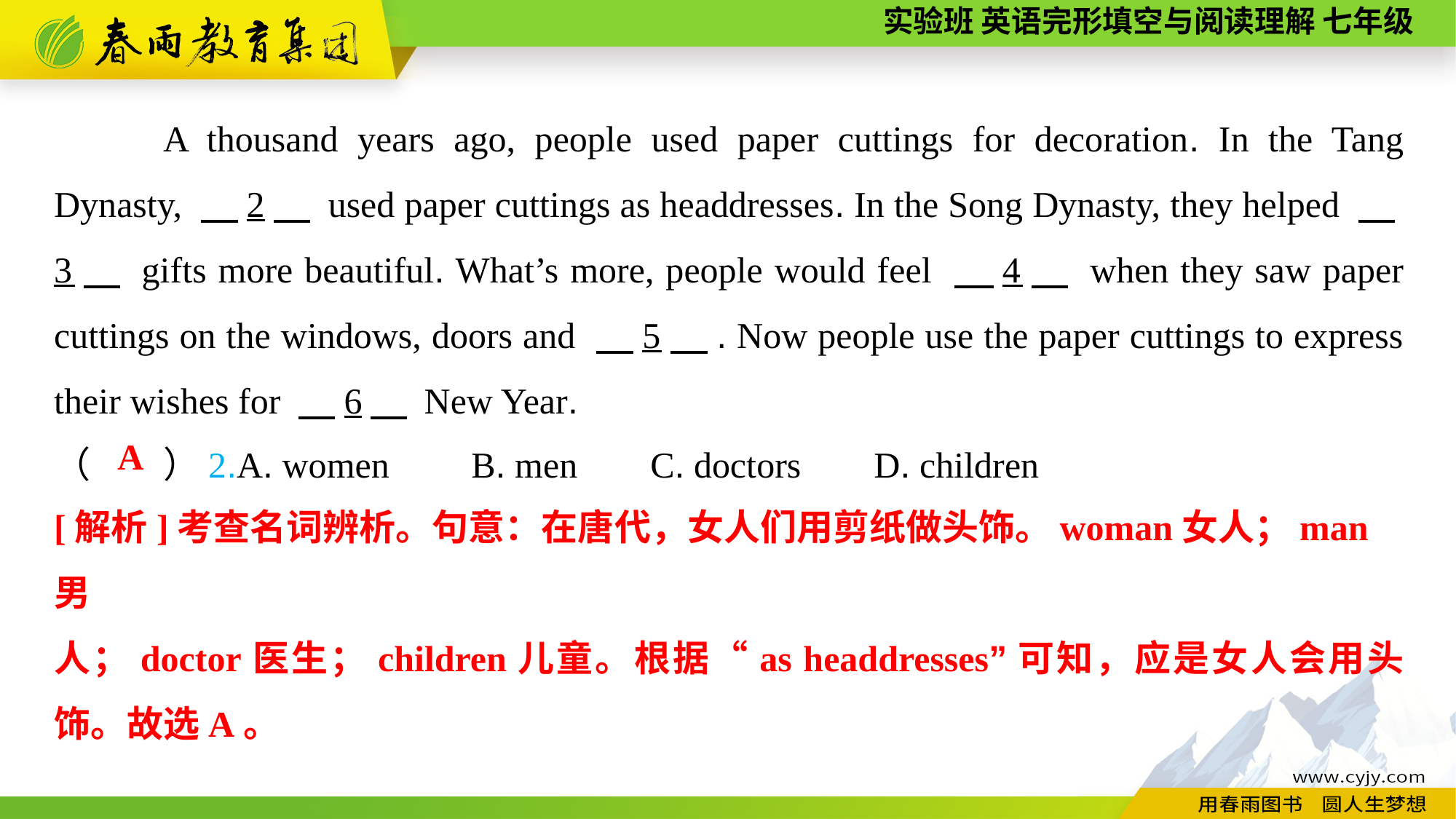

A thousand years ago, people used paper cuttings for decoration. In the Tang Dynasty, 　2　 used paper cuttings as headdresses. In the Song Dynasty, they helped 　3　 gifts more beautiful. What’s more, people would feel 　4　 when they saw paper cuttings on the windows, doors and 　5　. Now people use the paper cuttings to express their wishes for 　6　 New Year.
（　　）2.A. women         B. men        C. doctors        D. children
A
[解析]考查名词辨析。句意：在唐代，女人们用剪纸做头饰。woman女人；man男
人；doctor医生；children儿童。根据“as headdresses”可知，应是女人会用头饰。故选A。